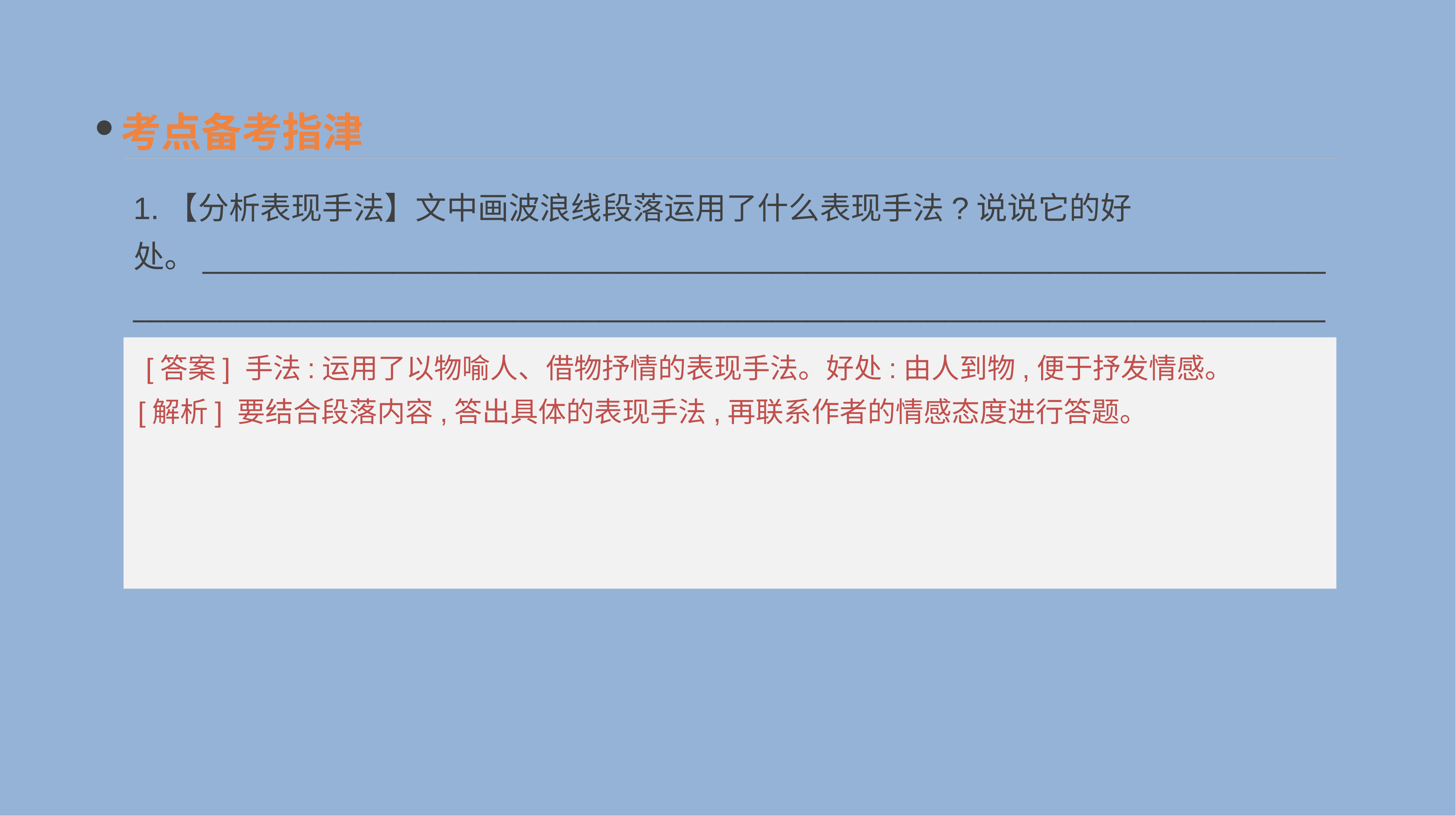

考点备考指津

1.【分析表现手法】文中画波浪线段落运用了什么表现手法?说说它的好处。__________________________________________________________________________________________________________________________________________________________________________

 [答案] 手法:运用了以物喻人、借物抒情的表现手法。好处:由人到物,便于抒发情感。
[解析] 要结合段落内容,答出具体的表现手法,再联系作者的情感态度进行答题。